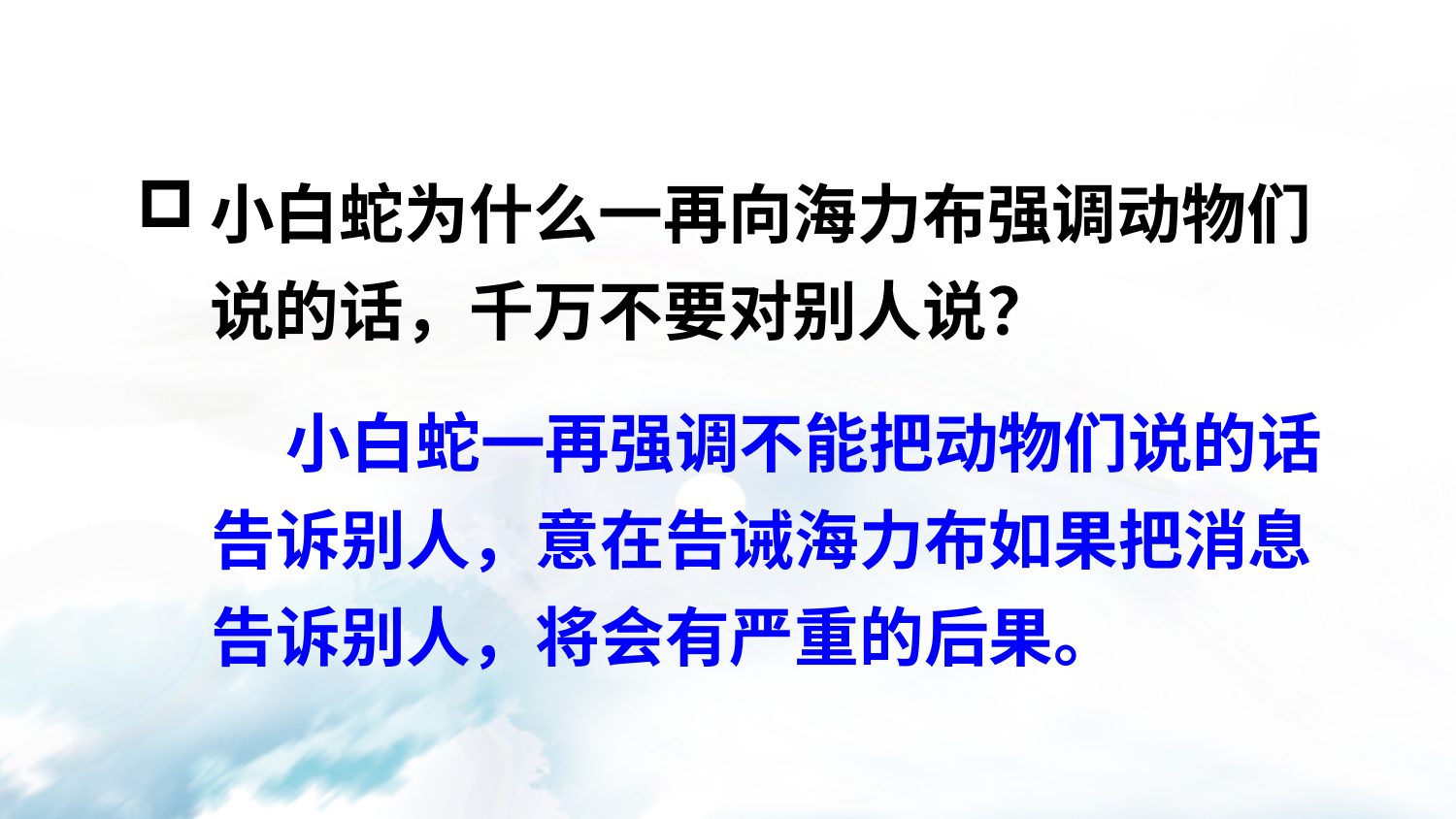

小白蛇为什么一再向海力布强调动物们说的话，千万不要对别人说？
    小白蛇一再强调不能把动物们说的话告诉别人，意在告诫海力布如果把消息告诉别人，将会有严重的后果。